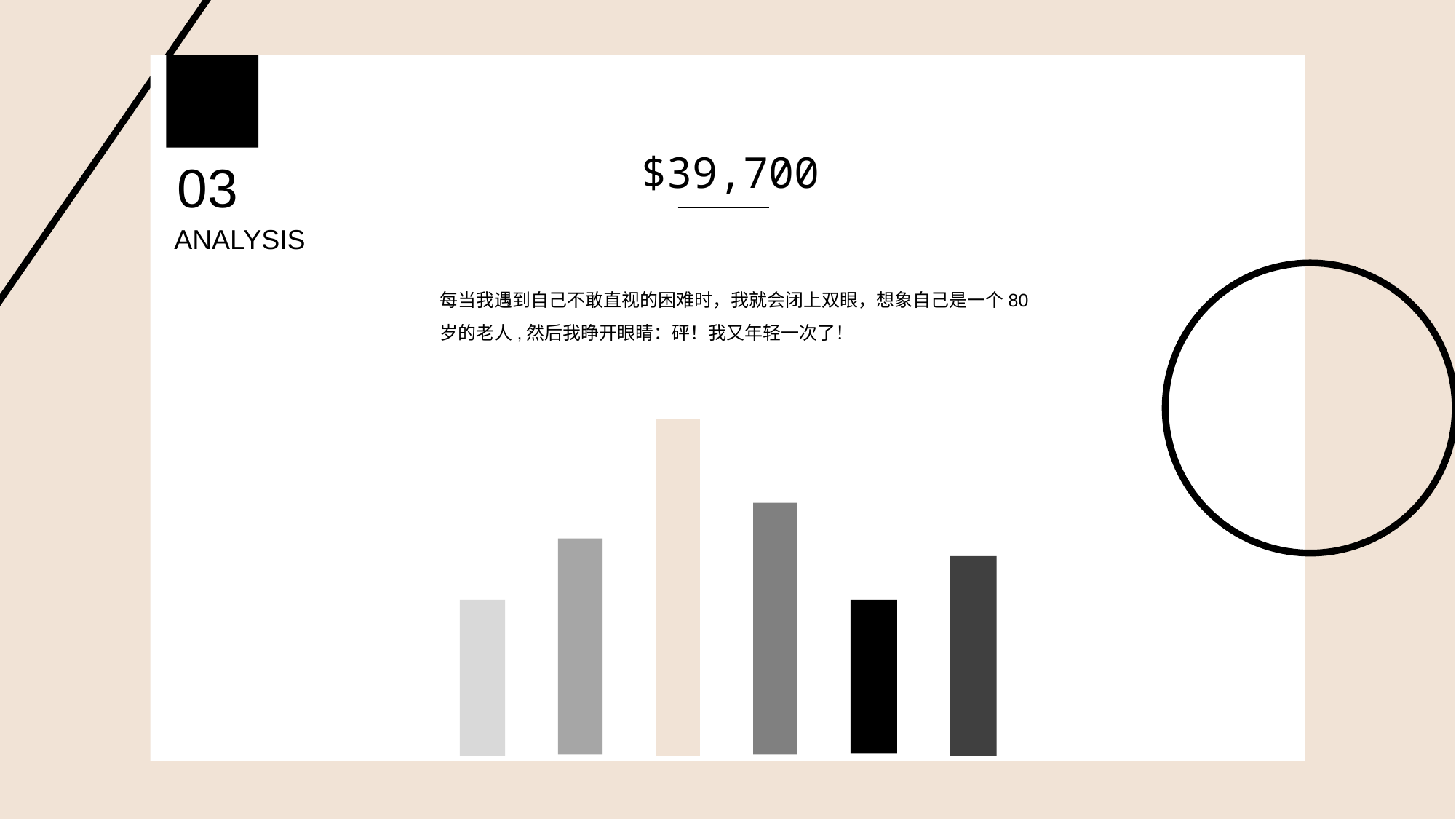

$39,700
03
ANALYSIS

每当我遇到自己不敢直视的困难时，我就会闭上双眼，想象自己是一个80岁的老人,然后我睁开眼睛：砰！我又年轻一次了！